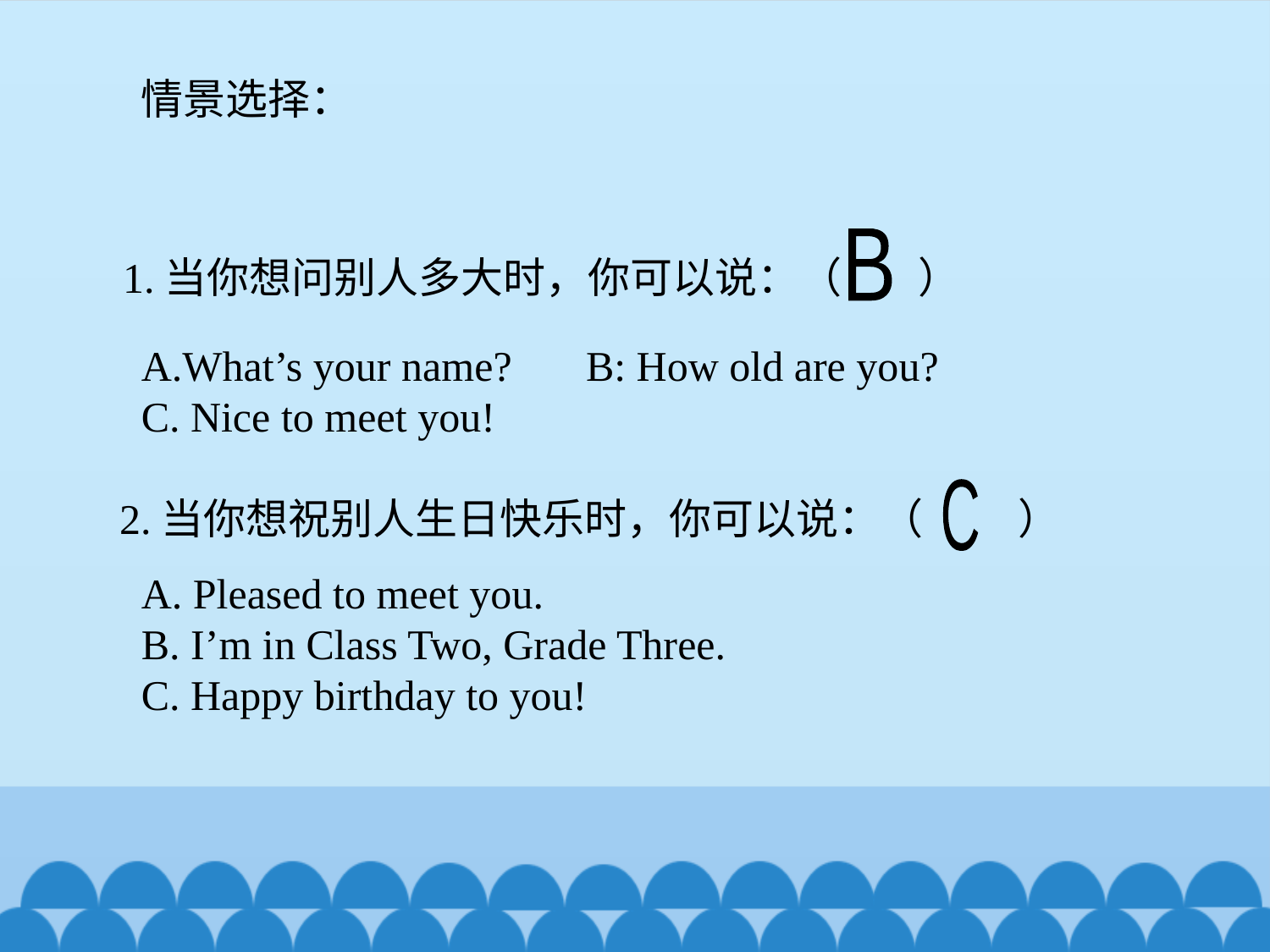

情景选择：
B
1.当你想问别人多大时，你可以说：（        ）
A.What’s your name?       B: How old are you?
C. Nice to meet you!
C
2.当你想祝别人生日快乐时，你可以说：（          ）
A. Pleased to meet you.
B. I’m in Class Two, Grade Three.
C. Happy birthday to you!